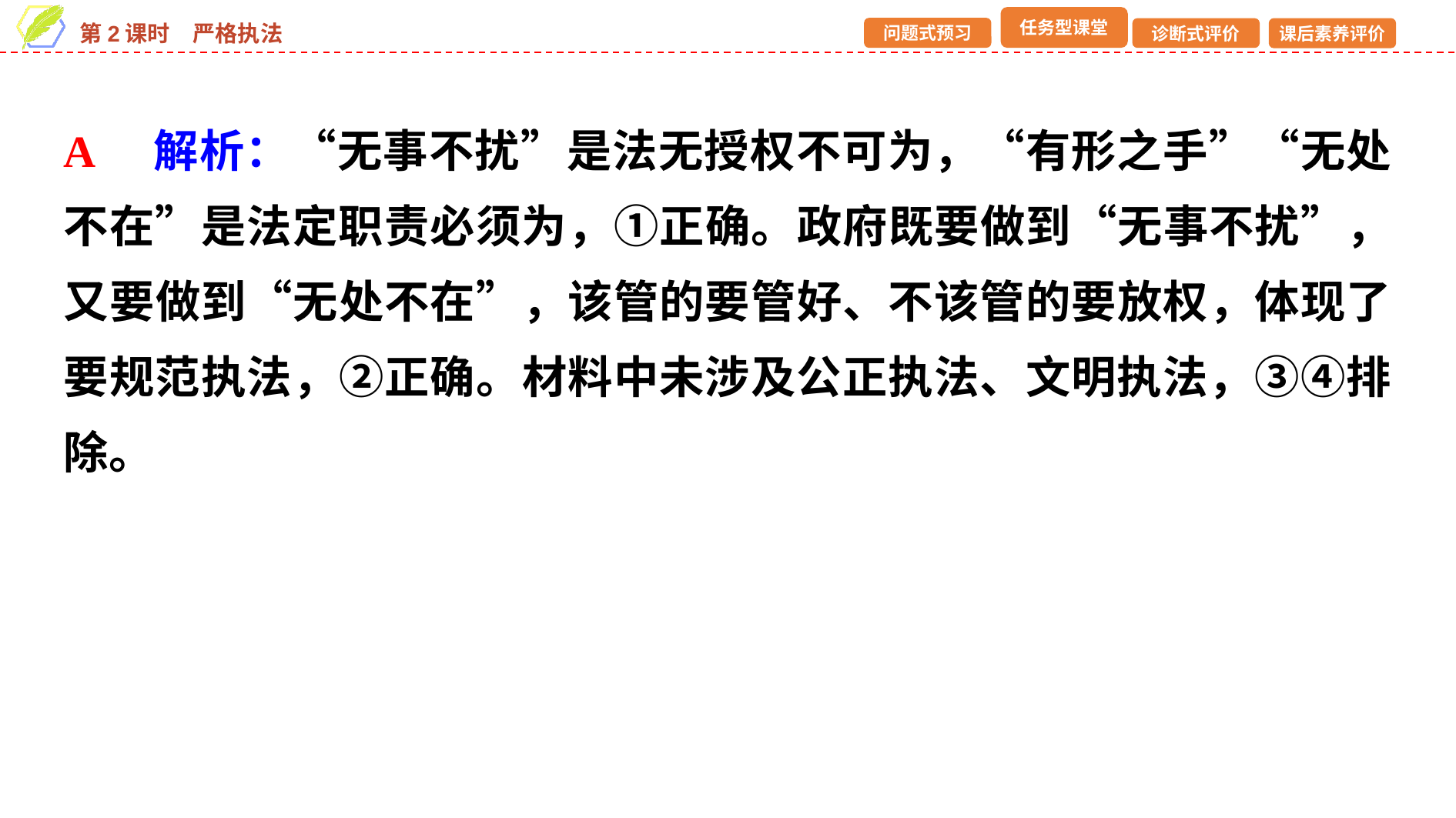

A　解析：“无事不扰”是法无授权不可为，“有形之手”“无处不在”是法定职责必须为，①正确。政府既要做到“无事不扰”，又要做到“无处不在”，该管的要管好、不该管的要放权，体现了要规范执法，②正确。材料中未涉及公正执法、文明执法，③④排除。